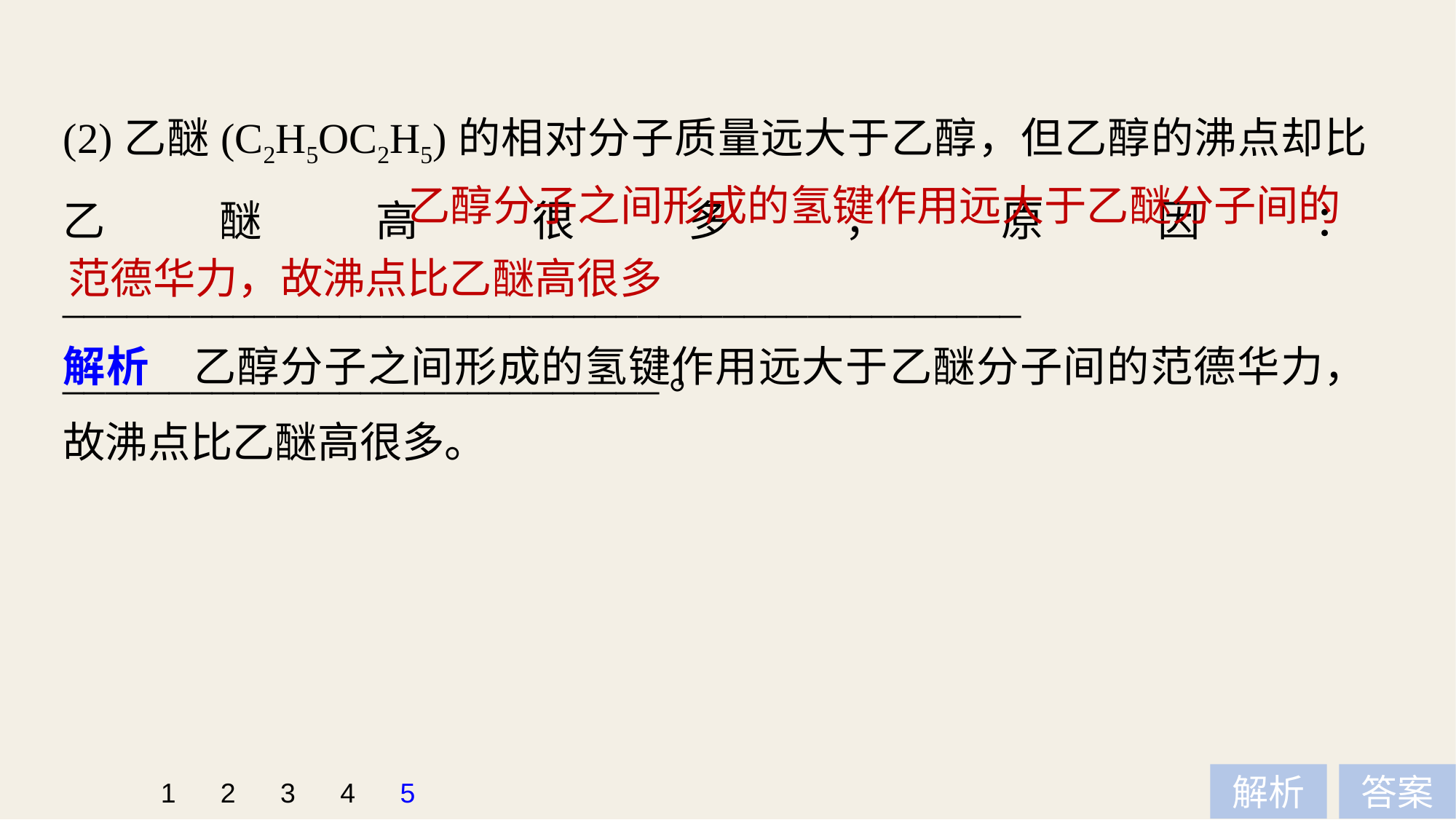

(2)乙醚(C2H5OC2H5)的相对分子质量远大于乙醇，但乙醇的沸点却比乙醚高很多，原因：_____________________________________________
____________________________。
乙醇分子之间形成的氢键作用远大于乙醚分子间的
范德华力，故沸点比乙醚高很多
解析　乙醇分子之间形成的氢键作用远大于乙醚分子间的范德华力，故沸点比乙醚高很多。
1
2
3
4
5
解析
答案